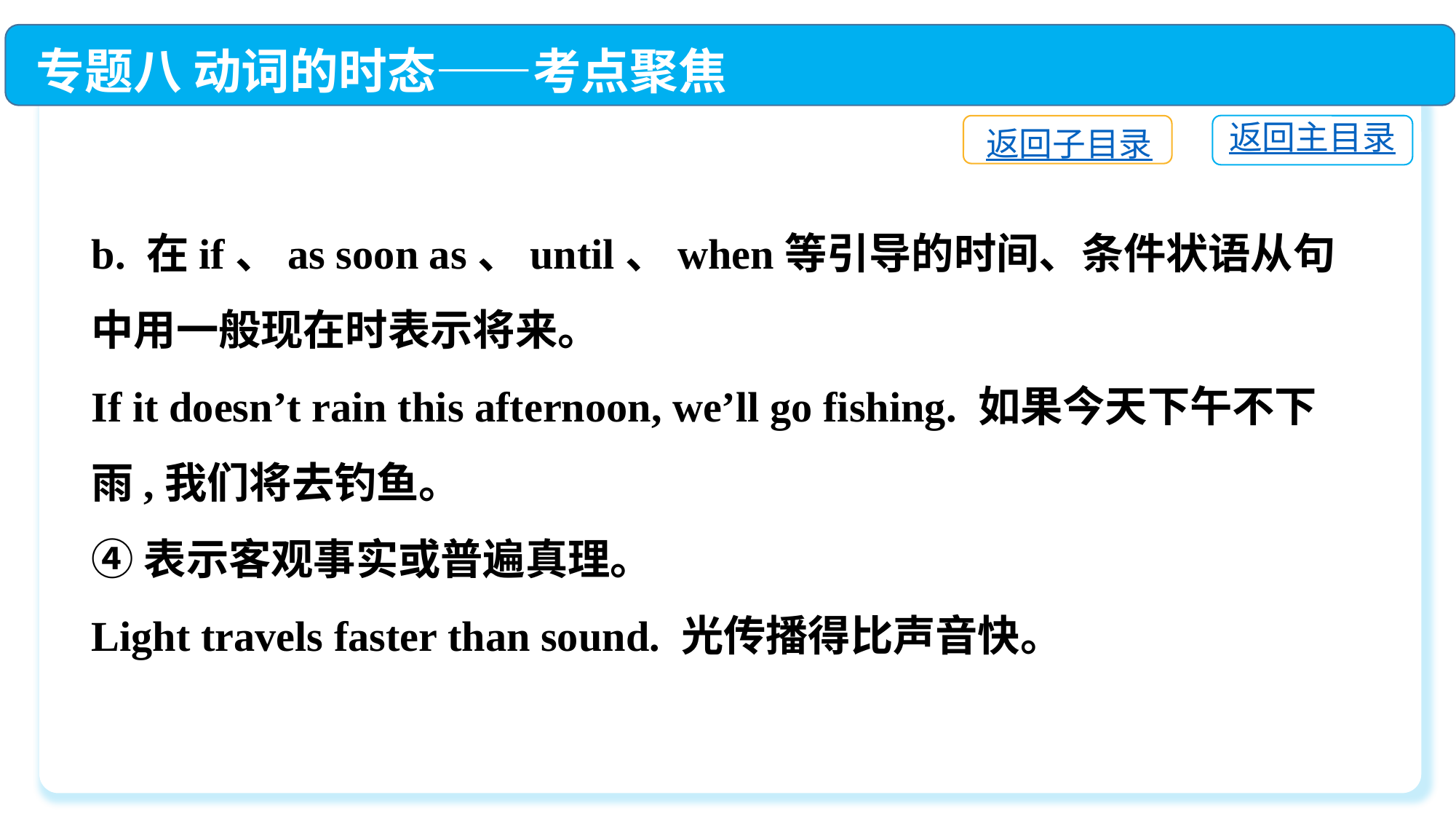

专题八 动词的时态——考点聚焦

返回主目录

返回子目录
b. 在if、as soon as、until、when等引导的时间、条件状语从句中用一般现在时表示将来。
If it doesn’t rain this afternoon, we’ll go fishing. 如果今天下午不下雨,我们将去钓鱼。
④表示客观事实或普遍真理。
Light travels faster than sound. 光传播得比声音快。